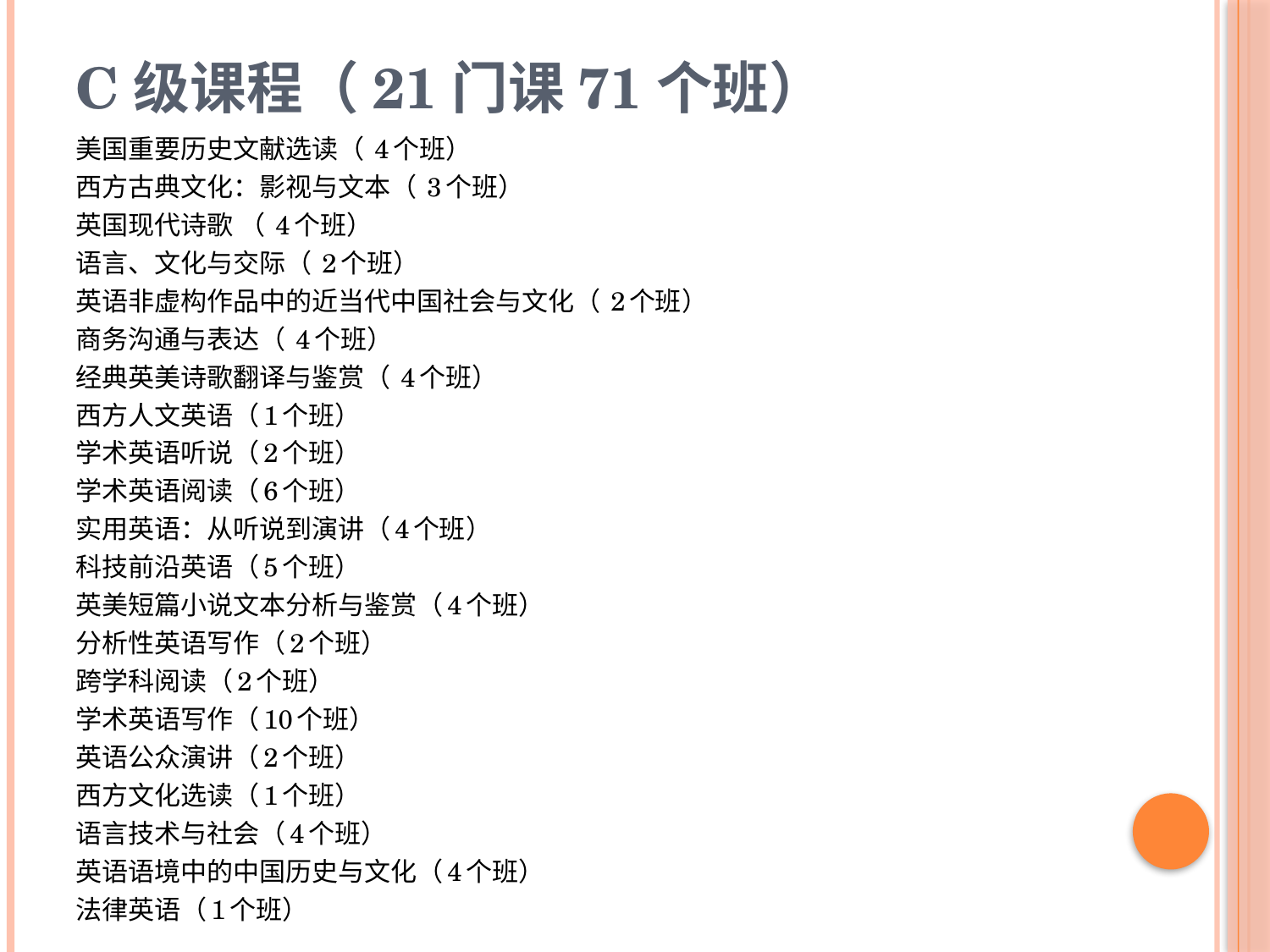

# C级课程（21门课71个班）
美国重要历史文献选读（ 4个班）
西方古典文化：影视与文本（ 3个班）
英国现代诗歌 （ 4个班）
语言、文化与交际（ 2个班）
英语非虚构作品中的近当代中国社会与文化（ 2个班）
商务沟通与表达（ 4个班）
经典英美诗歌翻译与鉴赏（ 4个班）
西方人文英语（1个班）
学术英语听说（2个班）
学术英语阅读（6个班）
实用英语：从听说到演讲（4个班）
科技前沿英语（5个班）
英美短篇小说文本分析与鉴赏（4个班）
分析性英语写作（2个班）
跨学科阅读（2个班）
学术英语写作（10个班）
英语公众演讲（2个班）
西方文化选读（1个班）
语言技术与社会（4个班）
英语语境中的中国历史与文化（4个班）
法律英语（1个班）